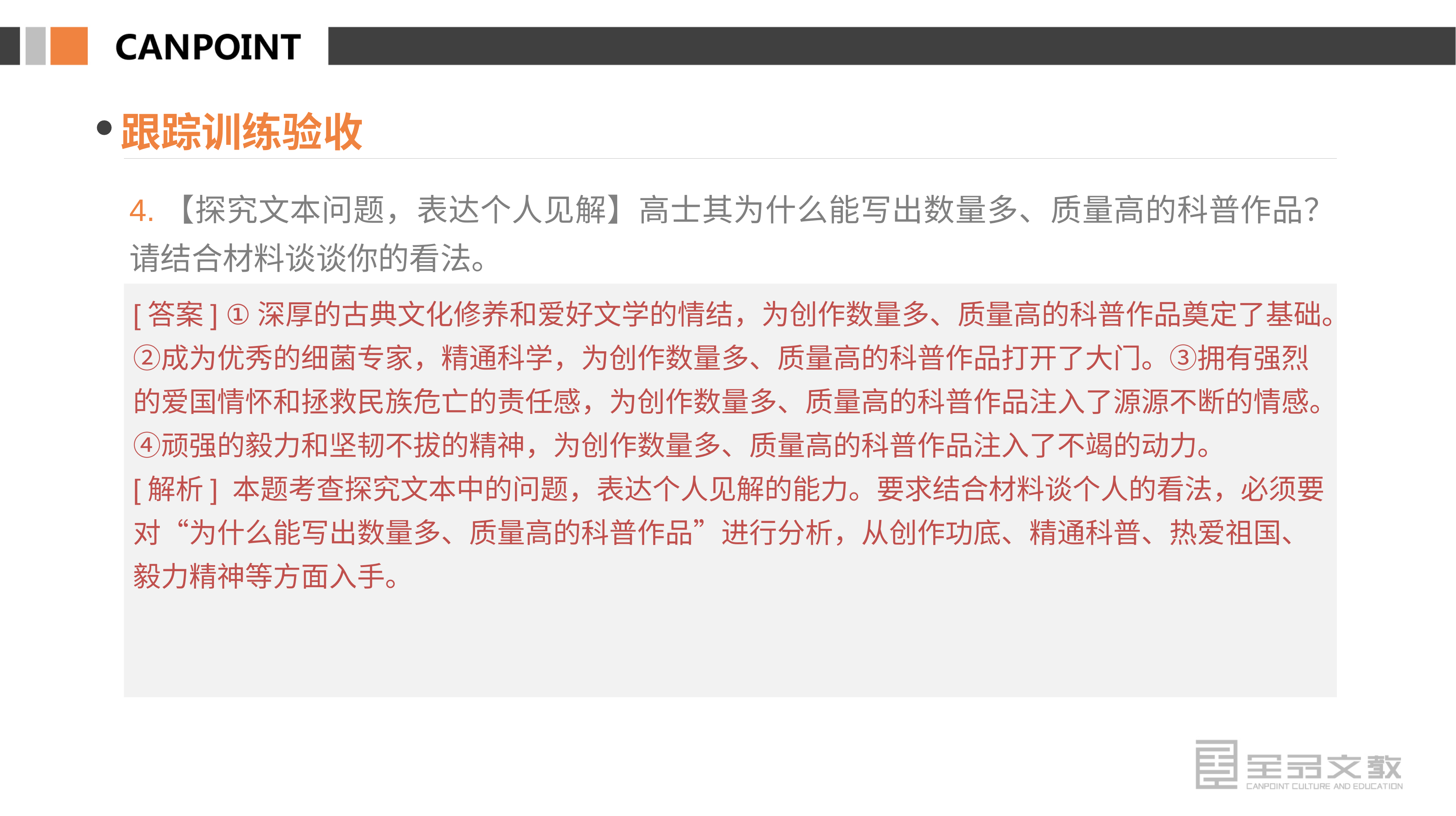

跟踪训练验收

4.【探究文本问题，表达个人见解】高士其为什么能写出数量多、质量高的科普作品？请结合材料谈谈你的看法。

[答案] ①深厚的古典文化修养和爱好文学的情结，为创作数量多、质量高的科普作品奠定了基础。②成为优秀的细菌专家，精通科学，为创作数量多、质量高的科普作品打开了大门。③拥有强烈的爱国情怀和拯救民族危亡的责任感，为创作数量多、质量高的科普作品注入了源源不断的情感。④顽强的毅力和坚韧不拔的精神，为创作数量多、质量高的科普作品注入了不竭的动力。
[解析] 本题考查探究文本中的问题，表达个人见解的能力。要求结合材料谈个人的看法，必须要对“为什么能写出数量多、质量高的科普作品”进行分析，从创作功底、精通科普、热爱祖国、毅力精神等方面入手。